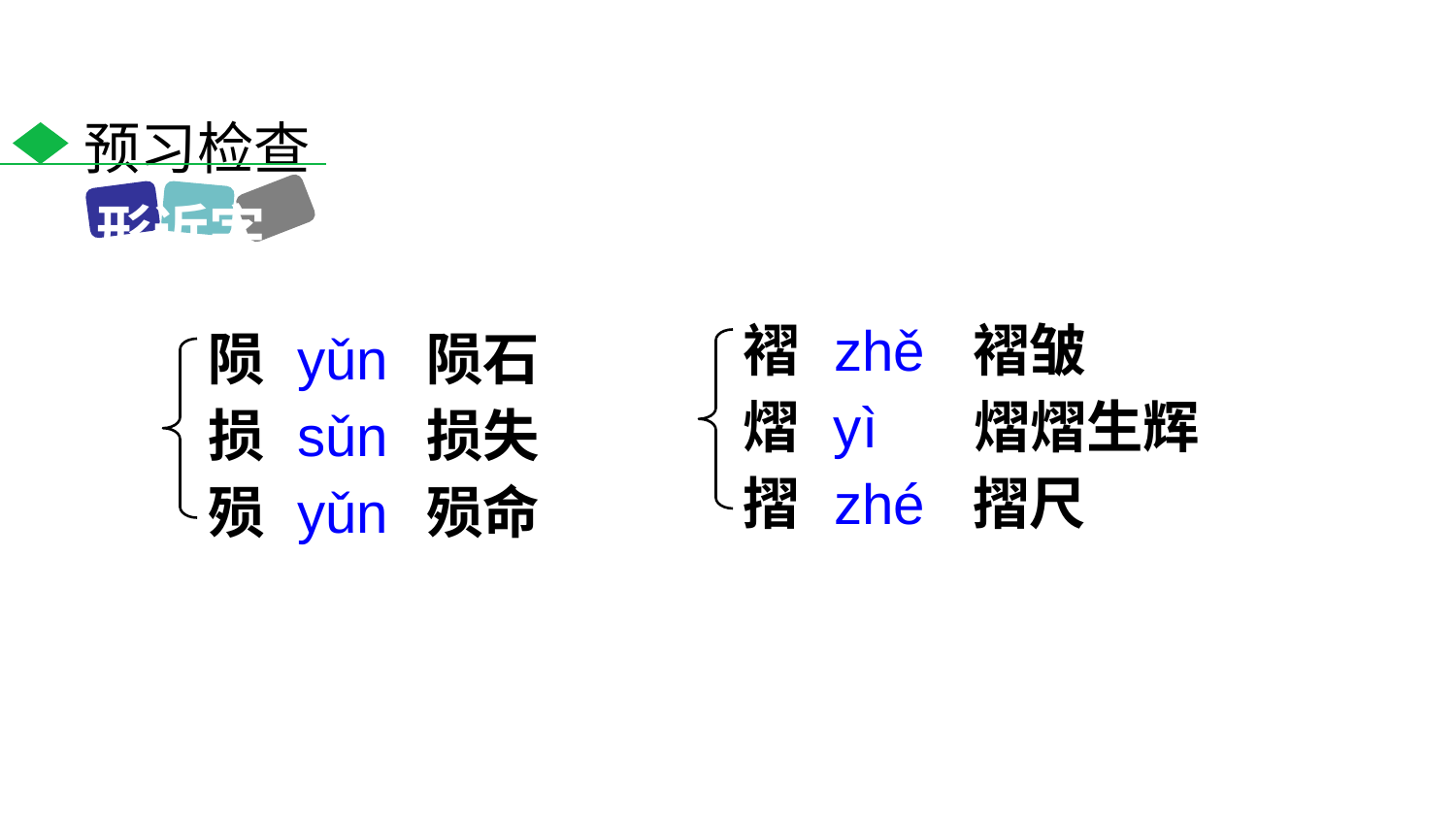

预习检查

形近字

褶
zhě
褶皱
陨
yǔn
陨石

熠
yì
熠熠生辉
损
sǔn
损失
摺
zhé
摺尺
殒
yǔn
殒命